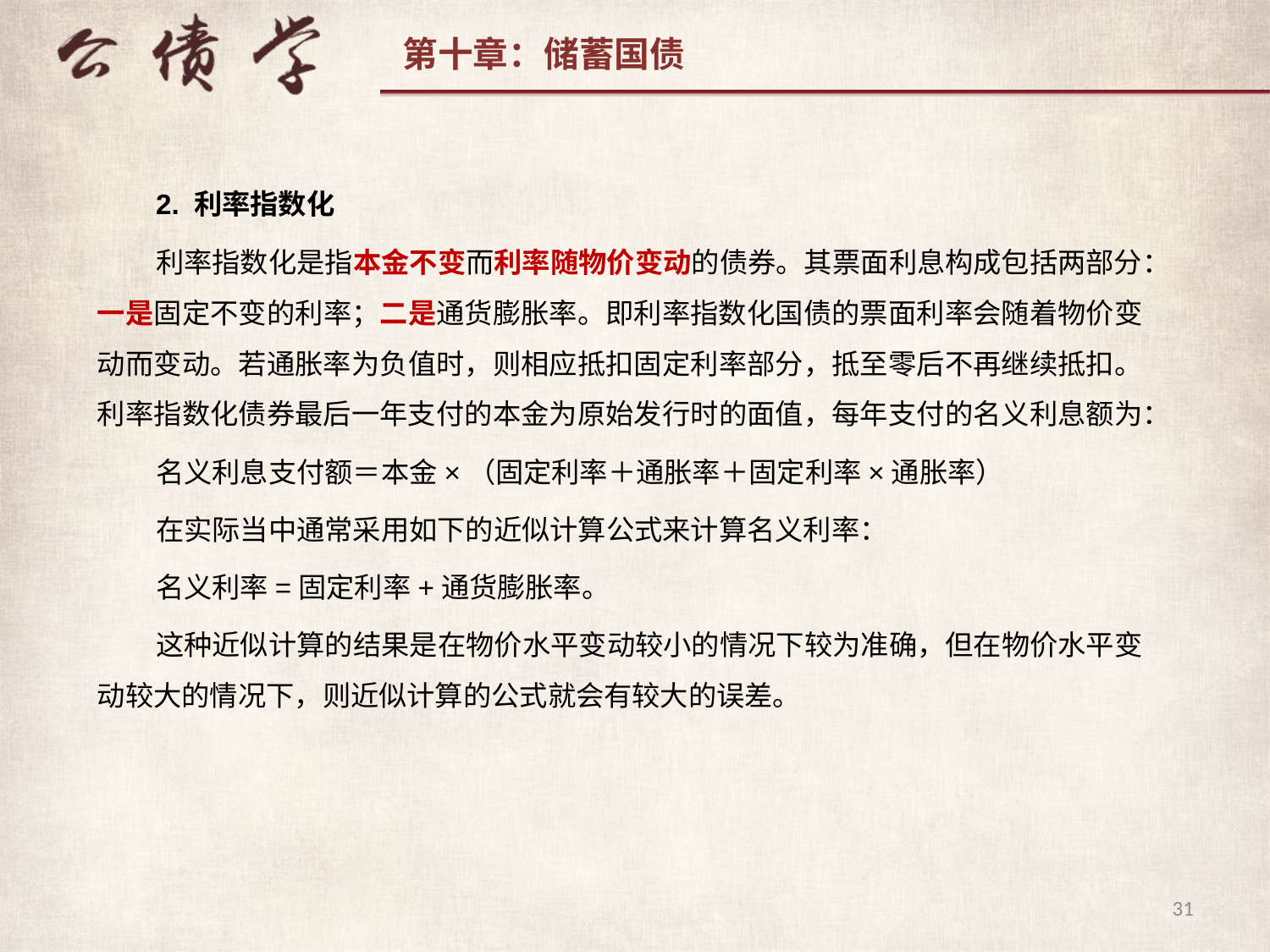

2. 利率指数化
利率指数化是指本金不变而利率随物价变动的债券。其票面利息构成包括两部分：一是固定不变的利率；二是通货膨胀率。即利率指数化国债的票面利率会随着物价变动而变动。若通胀率为负值时，则相应抵扣固定利率部分，抵至零后不再继续抵扣。利率指数化债券最后一年支付的本金为原始发行时的面值，每年支付的名义利息额为：
名义利息支付额＝本金×（固定利率＋通胀率＋固定利率×通胀率）
在实际当中通常采用如下的近似计算公式来计算名义利率：
名义利率=固定利率+通货膨胀率。
这种近似计算的结果是在物价水平变动较小的情况下较为准确，但在物价水平变动较大的情况下，则近似计算的公式就会有较大的误差。
31